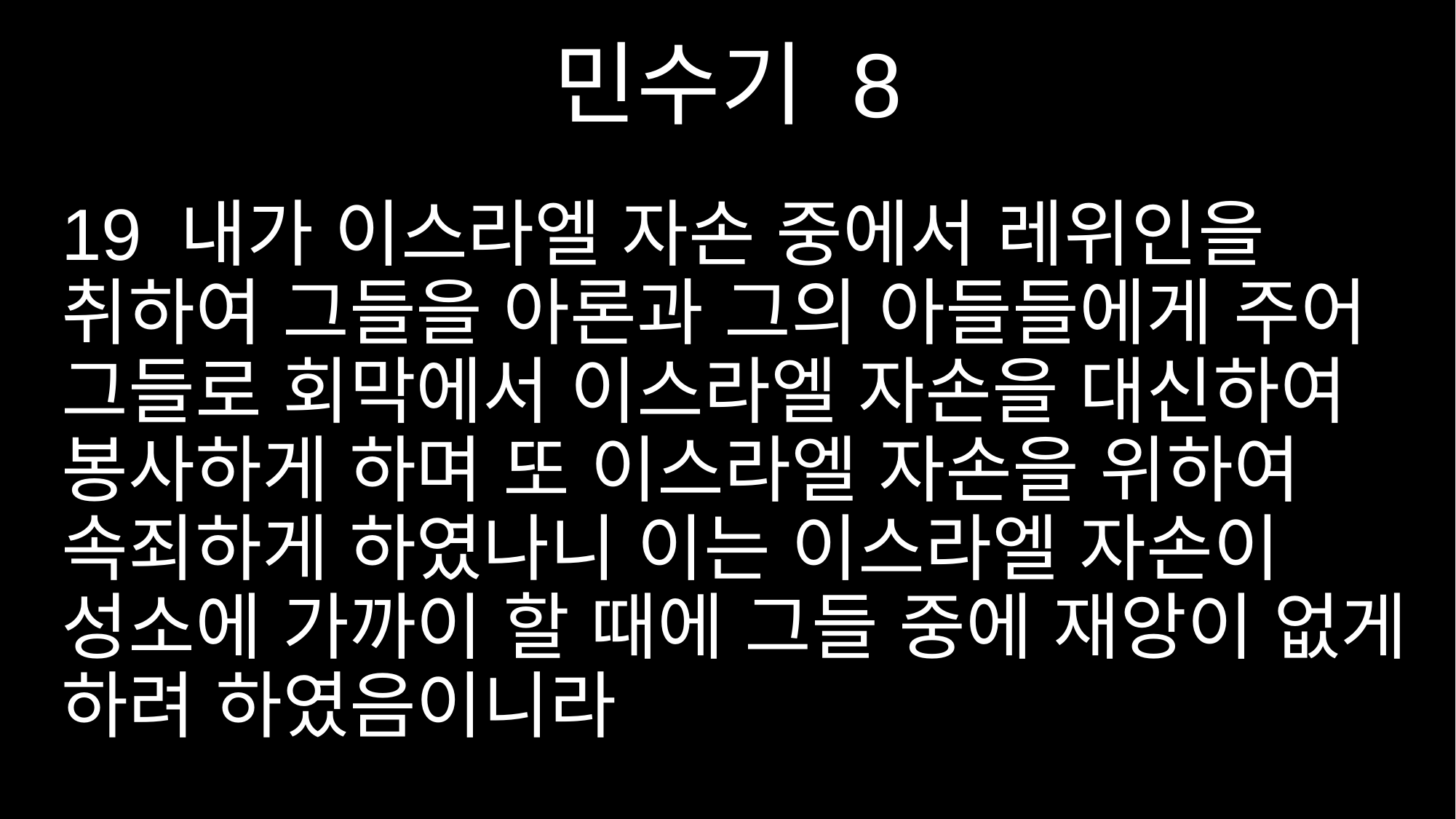

민수기 8
19 내가 이스라엘 자손 중에서 레위인을 취하여 그들을 아론과 그의 아들들에게 주어 그들로 회막에서 이스라엘 자손을 대신하여 봉사하게 하며 또 이스라엘 자손을 위하여 속죄하게 하였나니 이는 이스라엘 자손이 성소에 가까이 할 때에 그들 중에 재앙이 없게 하려 하였음이니라